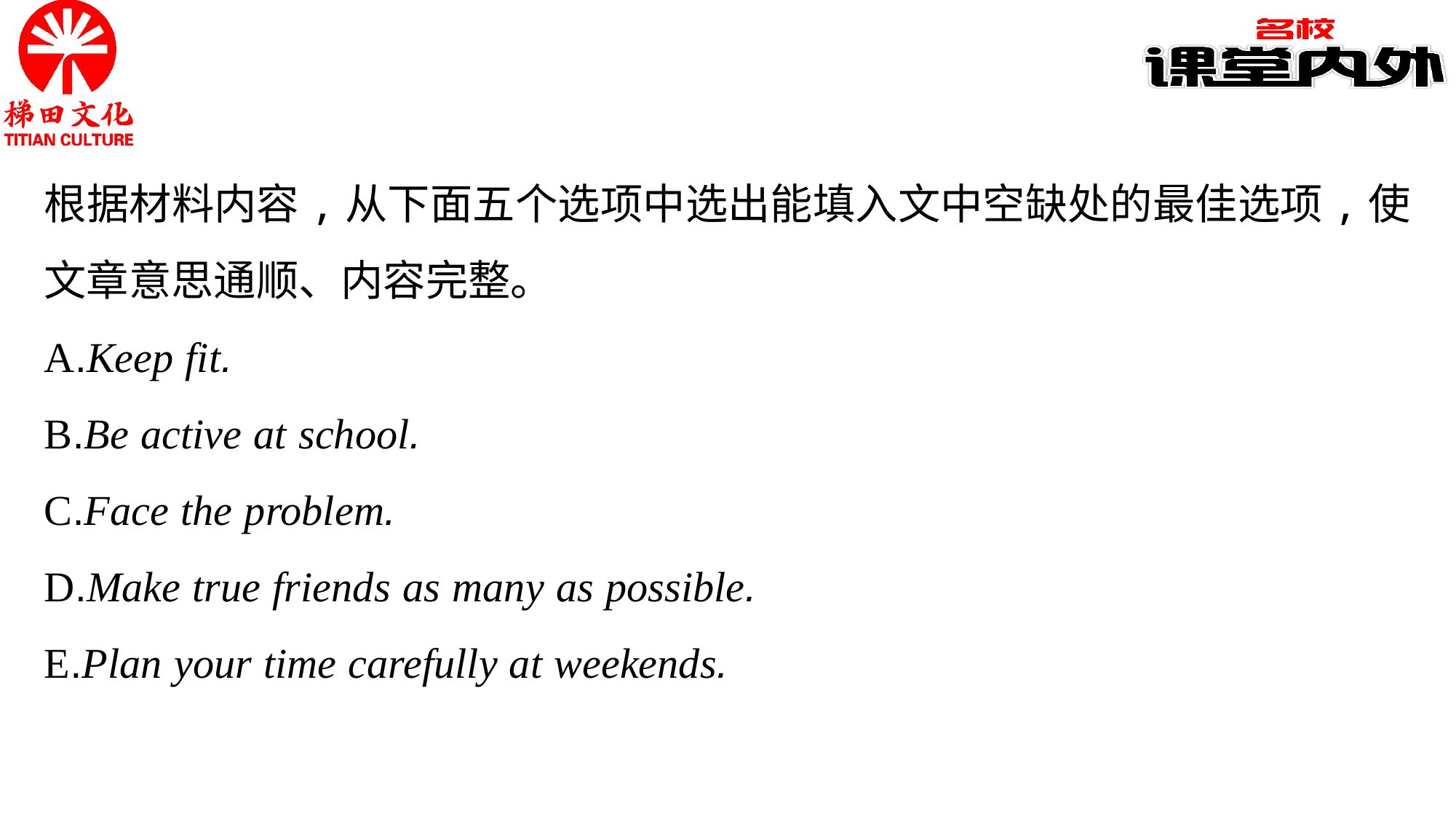

根据材料内容,从下面五个选项中选出能填入文中空缺处的最佳选项,使文章意思通顺、内容完整。
A.Keep fit.
B.Be active at school.
C.Face the problem.
D.Make true friends as many as possible.
E.Plan your time carefully at weekends.